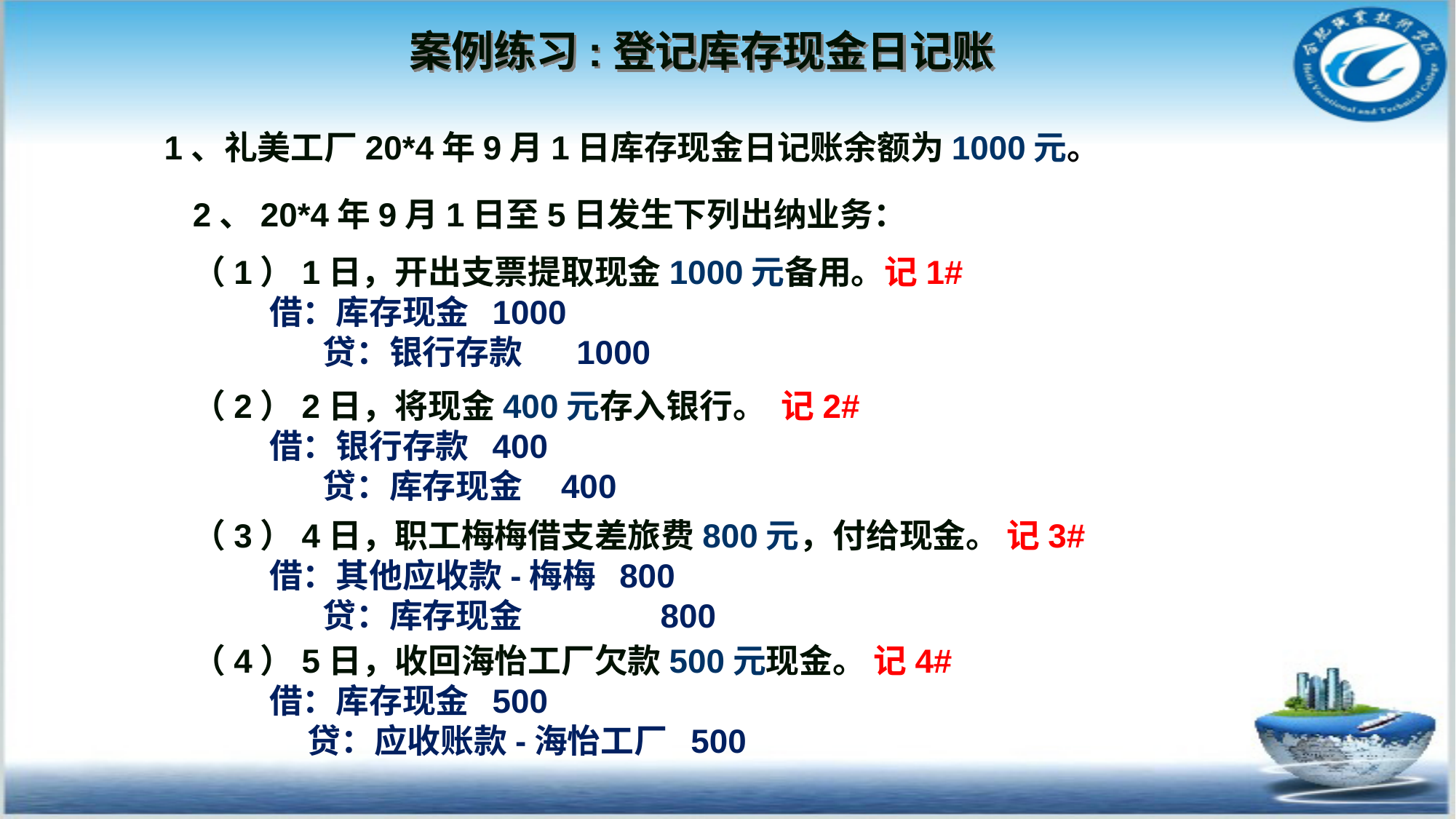

# 案例练习:登记库存现金日记账
1、礼美工厂20*4年9月1日库存现金日记账余额为1000元。
2、20*4年9月1日至5日发生下列出纳业务：
（1）1日，开出支票提取现金1000元备用。记1#
         借：库存现金  1000
                贷：银行存款      1000
（2）2日，将现金400元存入银行。  记2#
         借：银行存款  400
                贷：库存现金    400
（3）4日，职工梅梅借支差旅费800元，付给现金。 记3#
         借：其他应收款-梅梅  800
                贷：库存现金                 800
（4）5日，收回海怡工厂欠款500元现金。 记4#
         借：库存现金  500
              贷：应收账款-海怡工厂  500